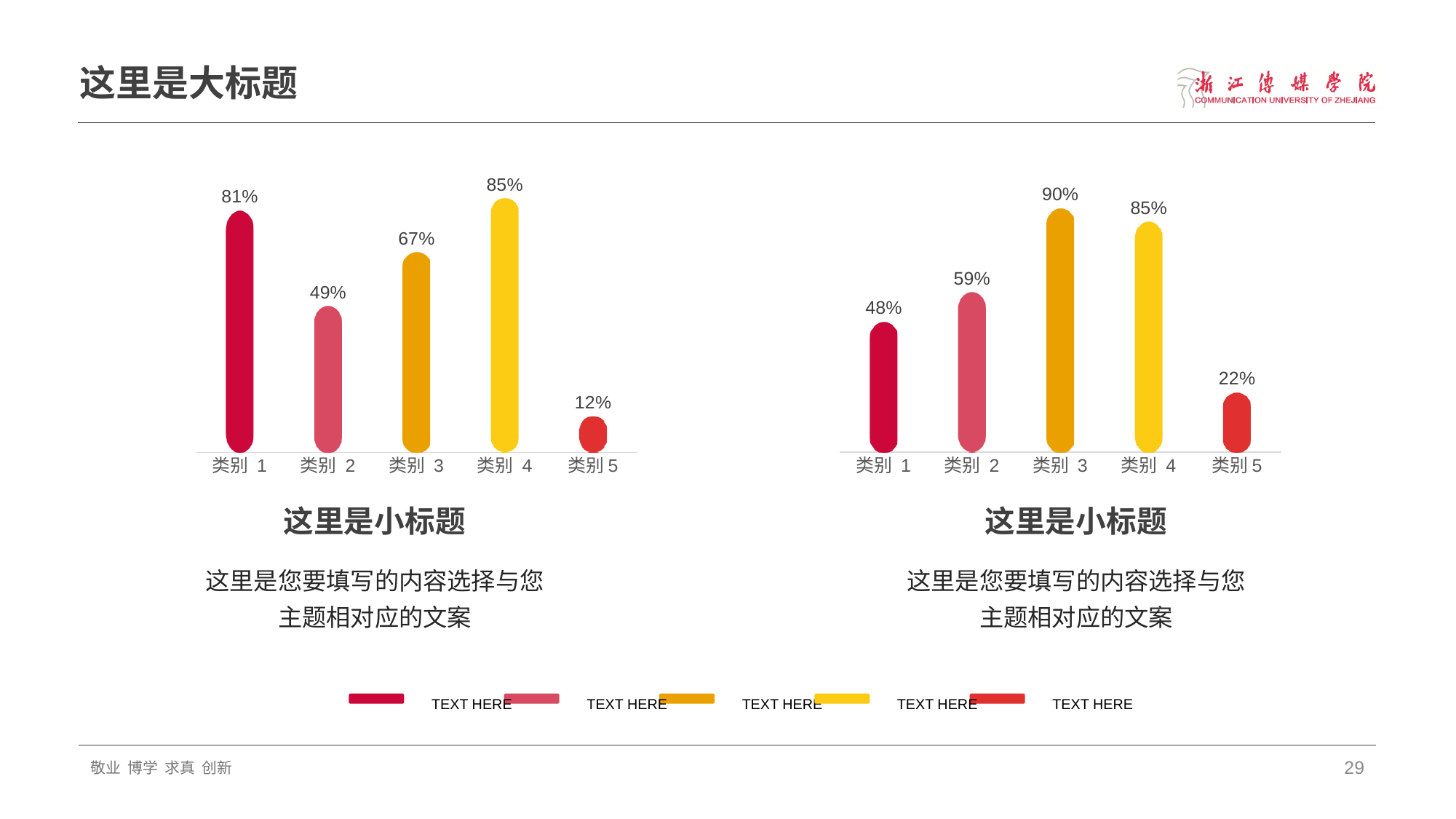

# 这里是大标题

### Chart

| Category | 系列 1 |
|---|---|
| 类别 1 | 0.81 |
| 类别 2 | 0.49 |
| 类别 3 | 0.67 |
| 类别 4 | 0.85 |
| 类别5 | 0.12 |

### Chart

| Category | 系列 1 |
|---|---|
| 类别 1 | 0.48 |
| 类别 2 | 0.59 |
| 类别 3 | 0.9 |
| 类别 4 | 0.85 |
| 类别5 | 0.22 |
这里是小标题
这里是小标题
这里是您要填写的内容选择与您主题相对应的文案
这里是您要填写的内容选择与您主题相对应的文案
TEXT HERE
TEXT HERE
TEXT HERE
TEXT HERE
TEXT HERE

敬业  博学  求真  创新
29